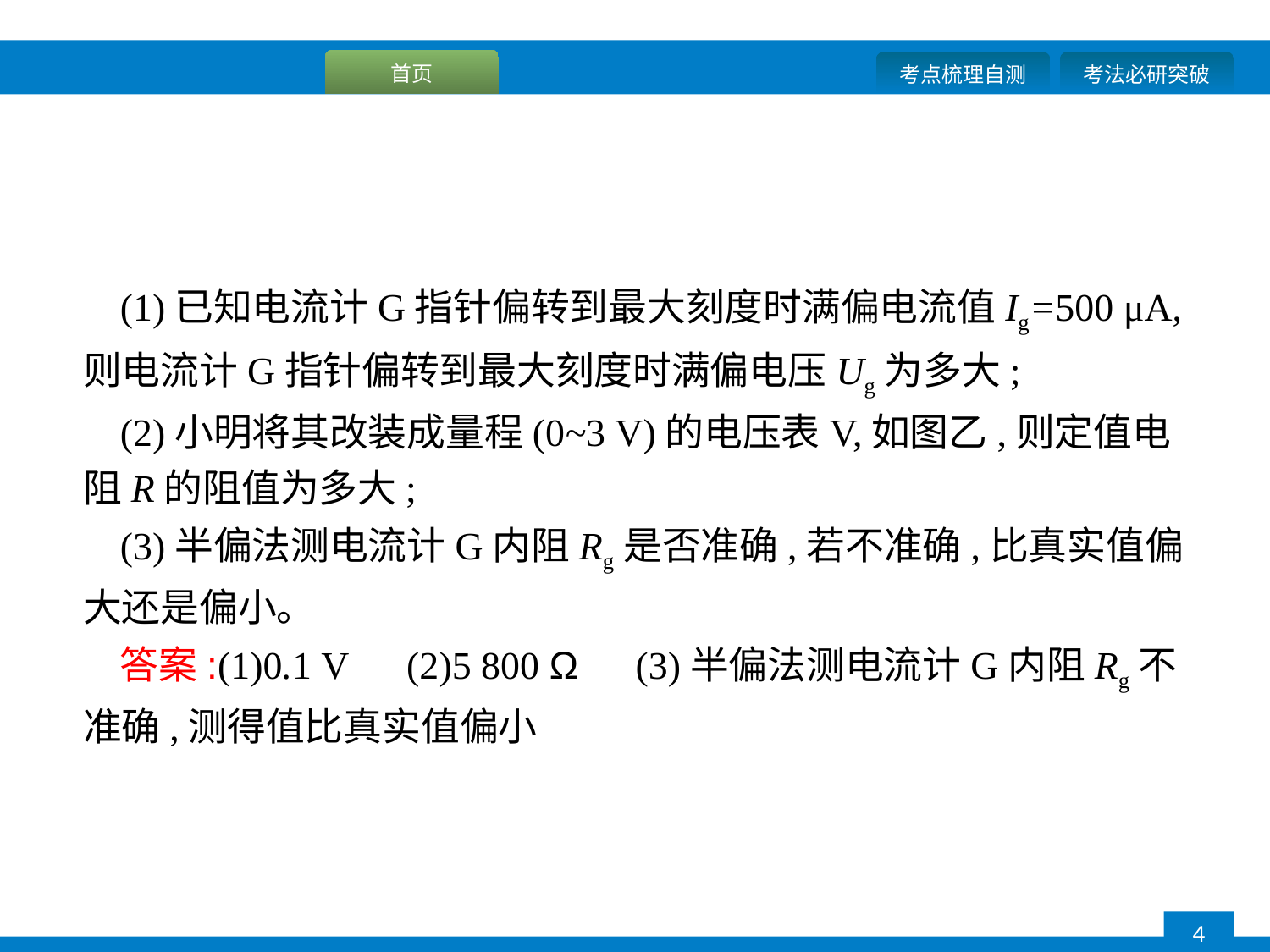

(1)已知电流计G指针偏转到最大刻度时满偏电流值Ig=500 μA,则电流计G指针偏转到最大刻度时满偏电压Ug为多大;
(2)小明将其改装成量程(0~3 V)的电压表V,如图乙,则定值电阻R的阻值为多大;
(3)半偏法测电流计G内阻Rg是否准确,若不准确,比真实值偏大还是偏小。
答案:(1)0.1 V　(2)5 800 Ω　(3)半偏法测电流计G内阻Rg不准确,测得值比真实值偏小